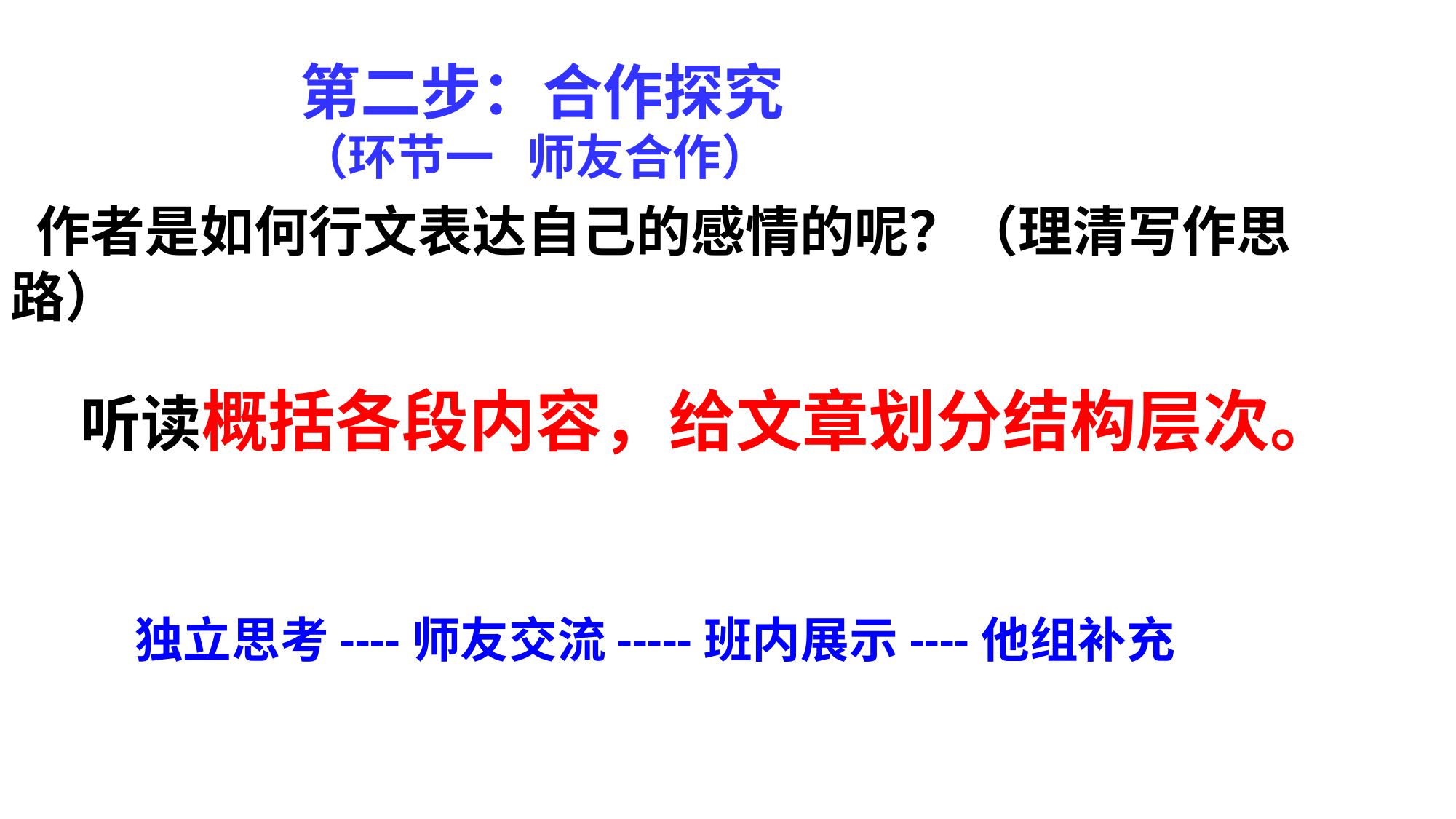

第二步：合作探究
（环节一   师友合作）
 作者是如何行文表达自己的感情的呢？（理清写作思路）

    听读概括各段内容，给文章划分结构层次。
独立思考----师友交流-----班内展示----他组补充